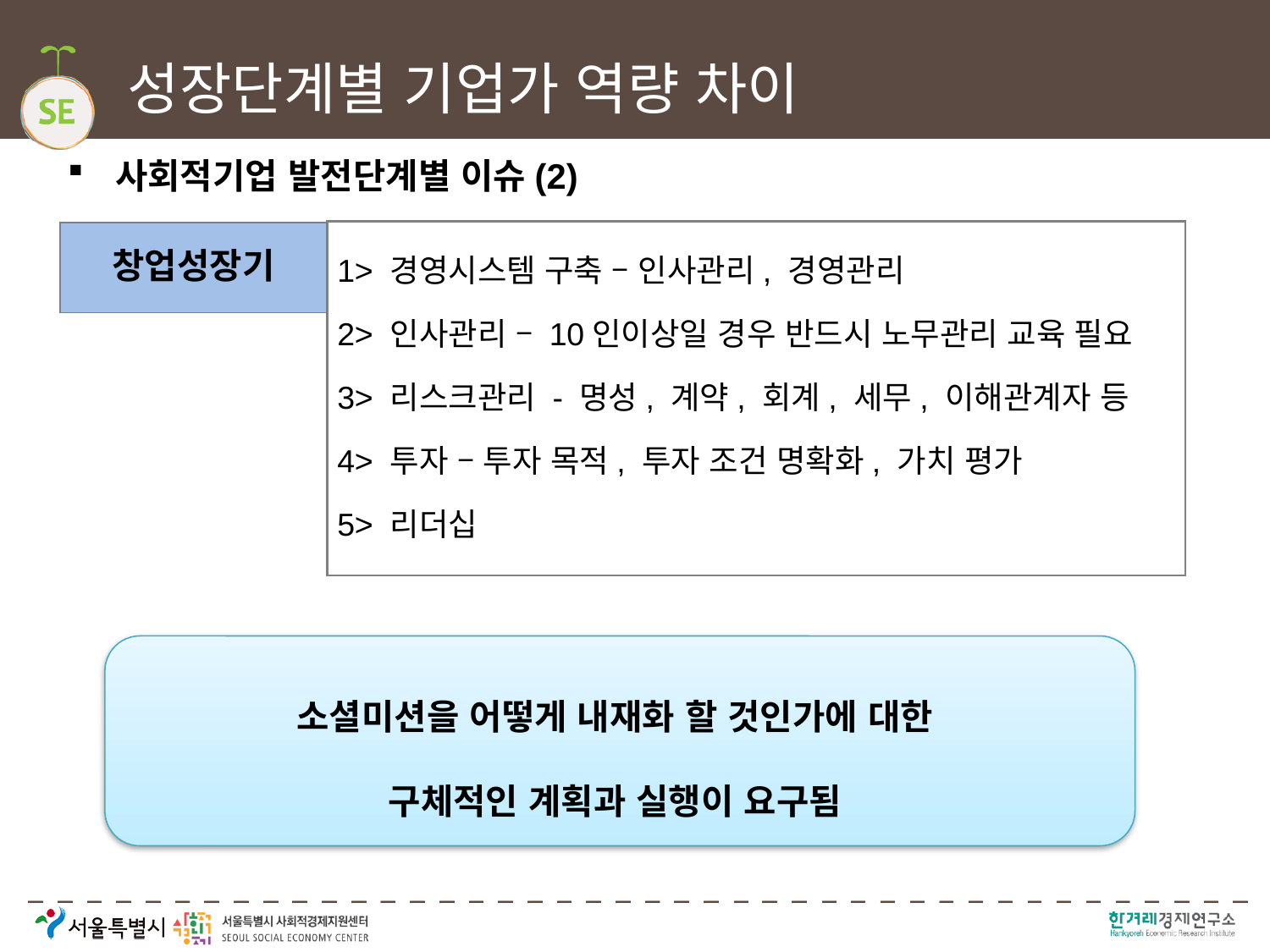

# 성장단계별 기업가 역량 차이
사회적기업 발전단계별 이슈(2)
1> 경영시스템 구축 – 인사관리, 경영관리
2> 인사관리 – 10인이상일 경우 반드시 노무관리 교육 필요
3> 리스크관리 - 명성, 계약, 회계, 세무, 이해관계자 등
4> 투자 – 투자 목적, 투자 조건 명확화, 가치 평가
5> 리더십
창업성장기
소셜미션을 어떻게 내재화 할 것인가에 대한
구체적인 계획과 실행이 요구됨